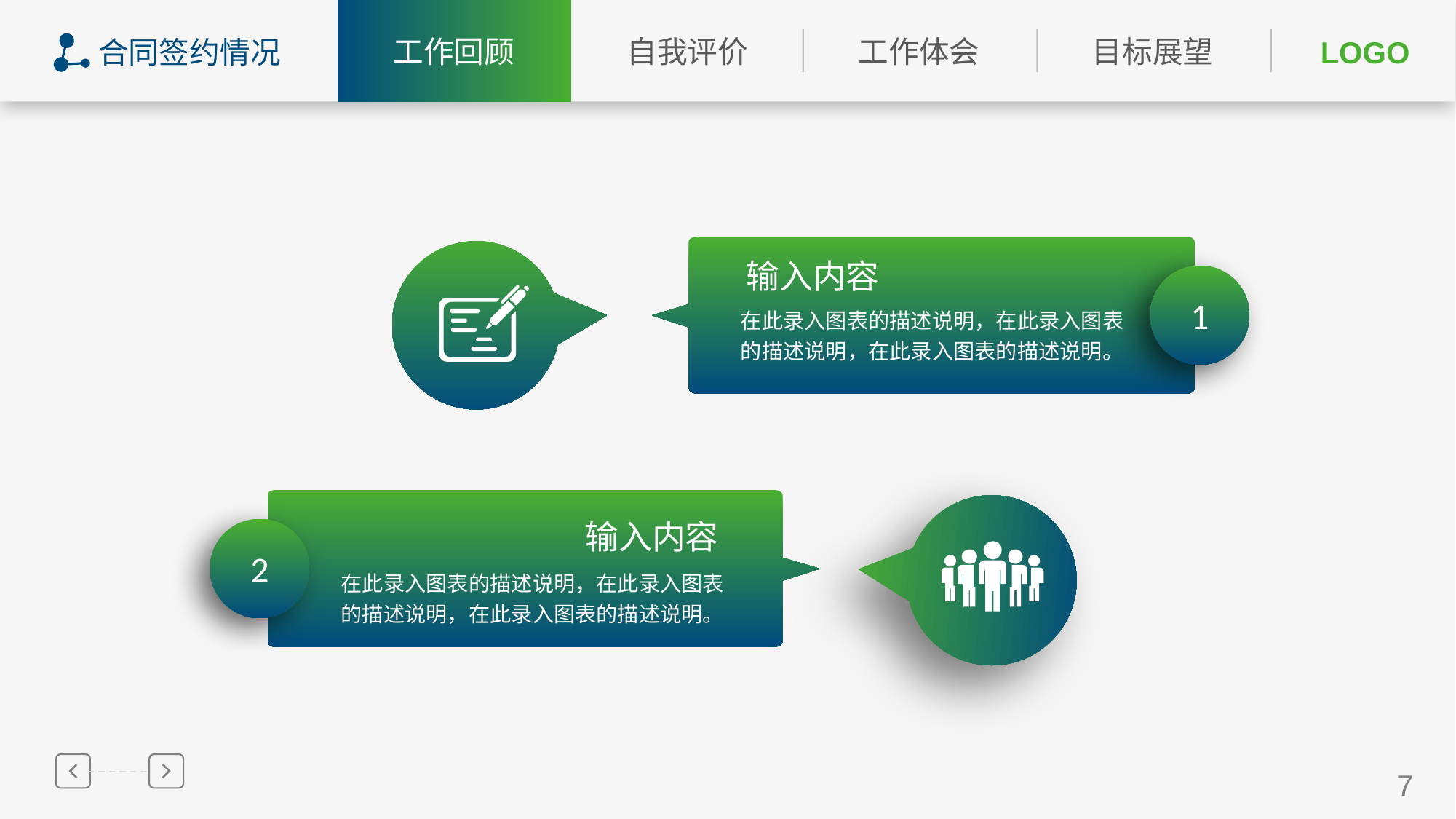

合同签约情况

输入内容
1

在此录入图表的描述说明，在此录入图表的描述说明，在此录入图表的描述说明。

输入内容
2

在此录入图表的描述说明，在此录入图表的描述说明，在此录入图表的描述说明。